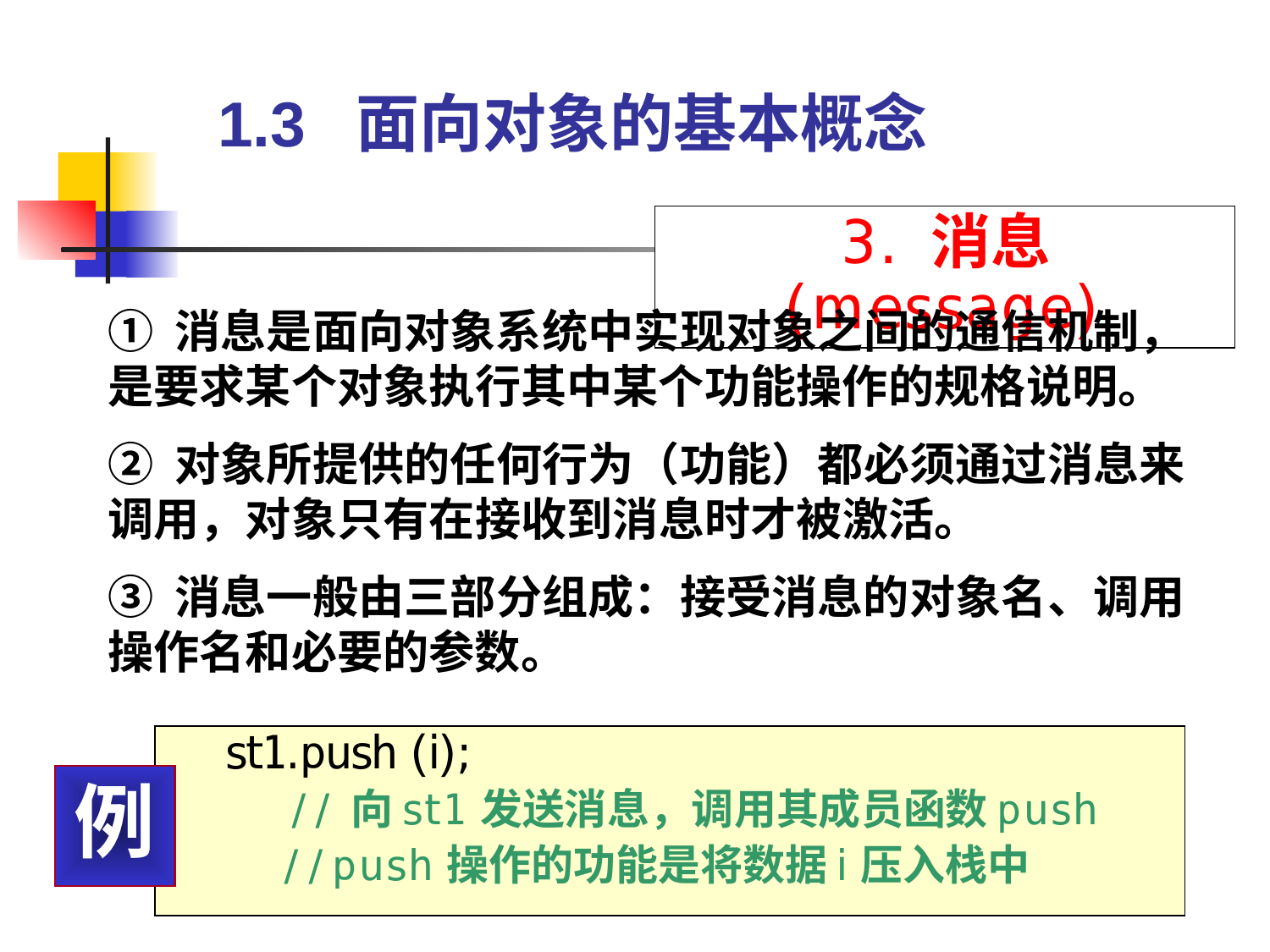

# 1.3  面向对象的基本概念
 3. 消息(message)
① 消息是面向对象系统中实现对象之间的通信机制，是要求某个对象执行其中某个功能操作的规格说明。
② 对象所提供的任何行为（功能）都必须通过消息来调用，对象只有在接收到消息时才被激活。
③ 消息一般由三部分组成：接受消息的对象名、调用操作名和必要的参数。

  st1.push (i);
       //向st1发送消息，调用其成员函数push
       //push操作的功能是将数据i压入栈中
例